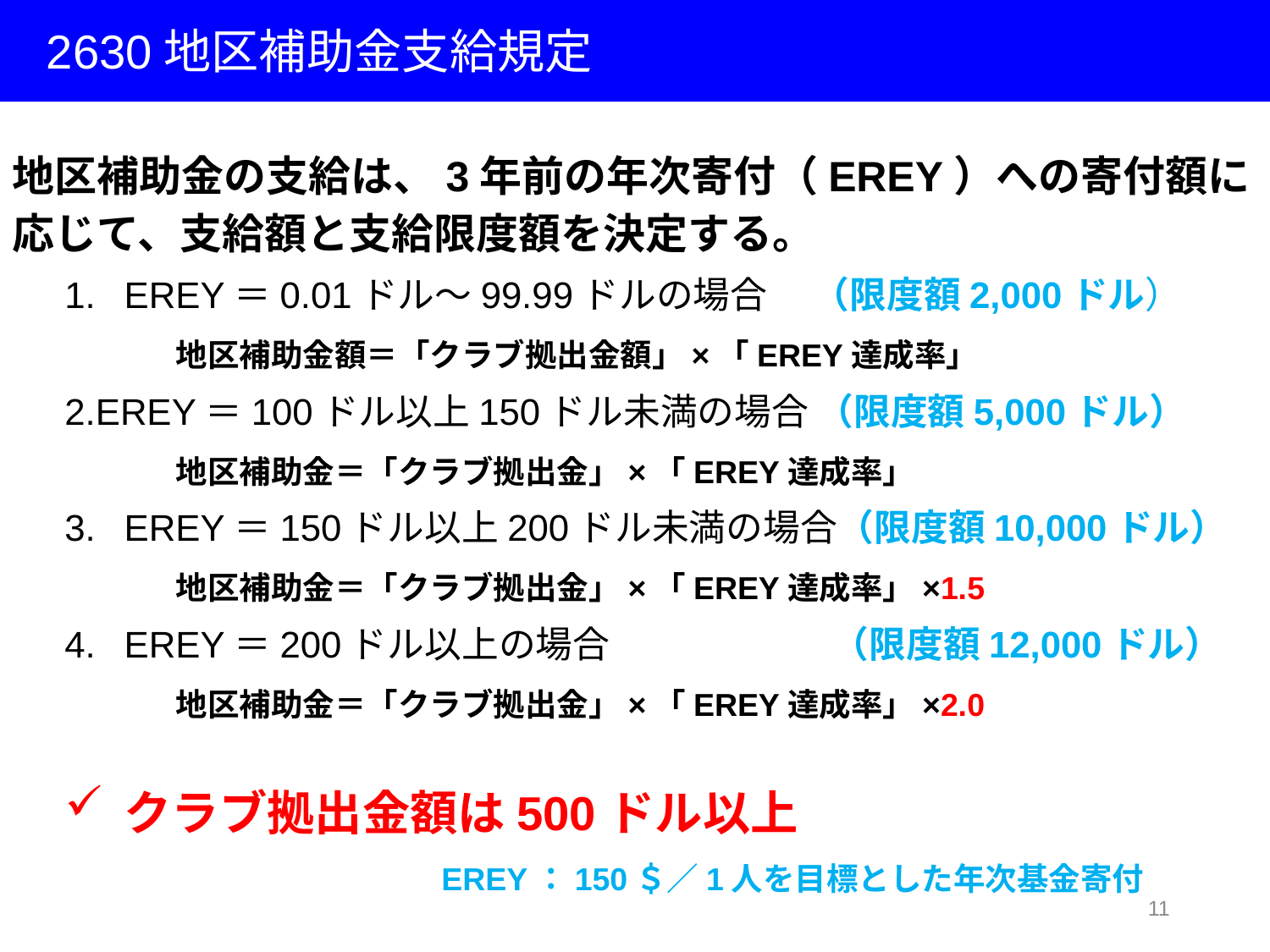

2630地区補助金支給規定
地区補助金の支給は、3年前の年次寄付（EREY）への寄付額に応じて、支給額と支給限度額を決定する。
EREY＝0.01ドル～99.99ドルの場合　 （限度額2,000ドル）
　　　地区補助金額＝「クラブ拠出金額」×「EREY達成率」
2.EREY＝100ドル以上150ドル未満の場合 （限度額5,000ドル）
　　　地区補助金＝「クラブ拠出金」×「EREY達成率」
EREY＝150ドル以上200ドル未満の場合（限度額10,000ドル）
　　　地区補助金＝「クラブ拠出金」×「EREY達成率」×1.5
EREY＝200ドル以上の場合　　　　　　（限度額12,000ドル）
　　　地区補助金＝「クラブ拠出金」×「EREY達成率」×2.0

クラブ拠出金額は500ドル以上
EREY：150＄／1人を目標とした年次基金寄付
11